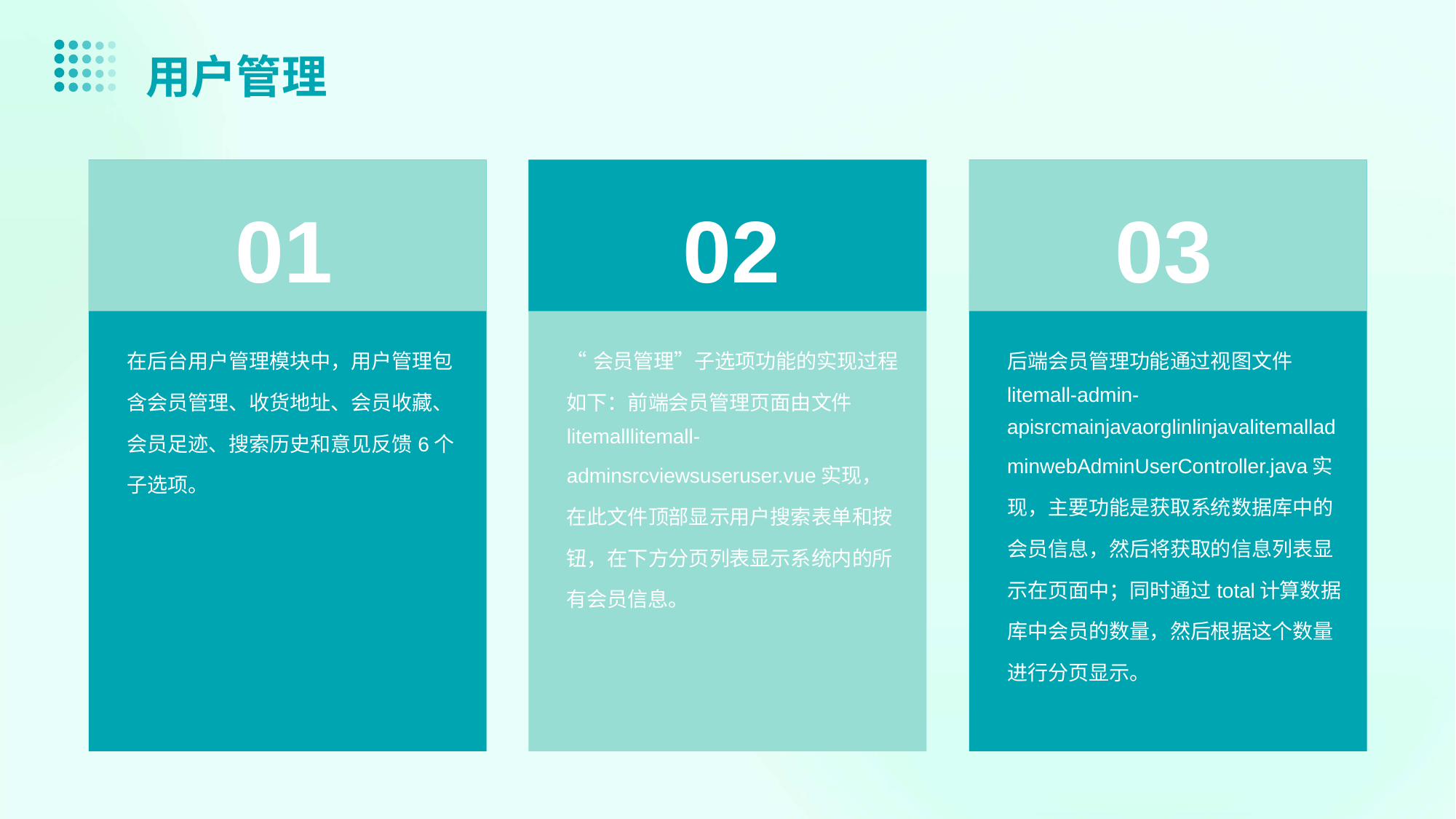

用户管理

01

02

03
在后台用户管理模块中，用户管理包含会员管理、收货地址、会员收藏、会员足迹、搜索历史和意见反馈6个子选项。
“会员管理”子选项功能的实现过程如下：前端会员管理页面由文件litemalllitemall-adminsrcviewsuseruser.vue实现，在此文件顶部显示用户搜索表单和按钮，在下方分页列表显示系统内的所有会员信息。
后端会员管理功能通过视图文件litemall-admin-apisrcmainjavaorglinlinjavalitemalladminwebAdminUserController.java实现，主要功能是获取系统数据库中的会员信息，然后将获取的信息列表显示在页面中；同时通过total计算数据库中会员的数量，然后根据这个数量进行分页显示。